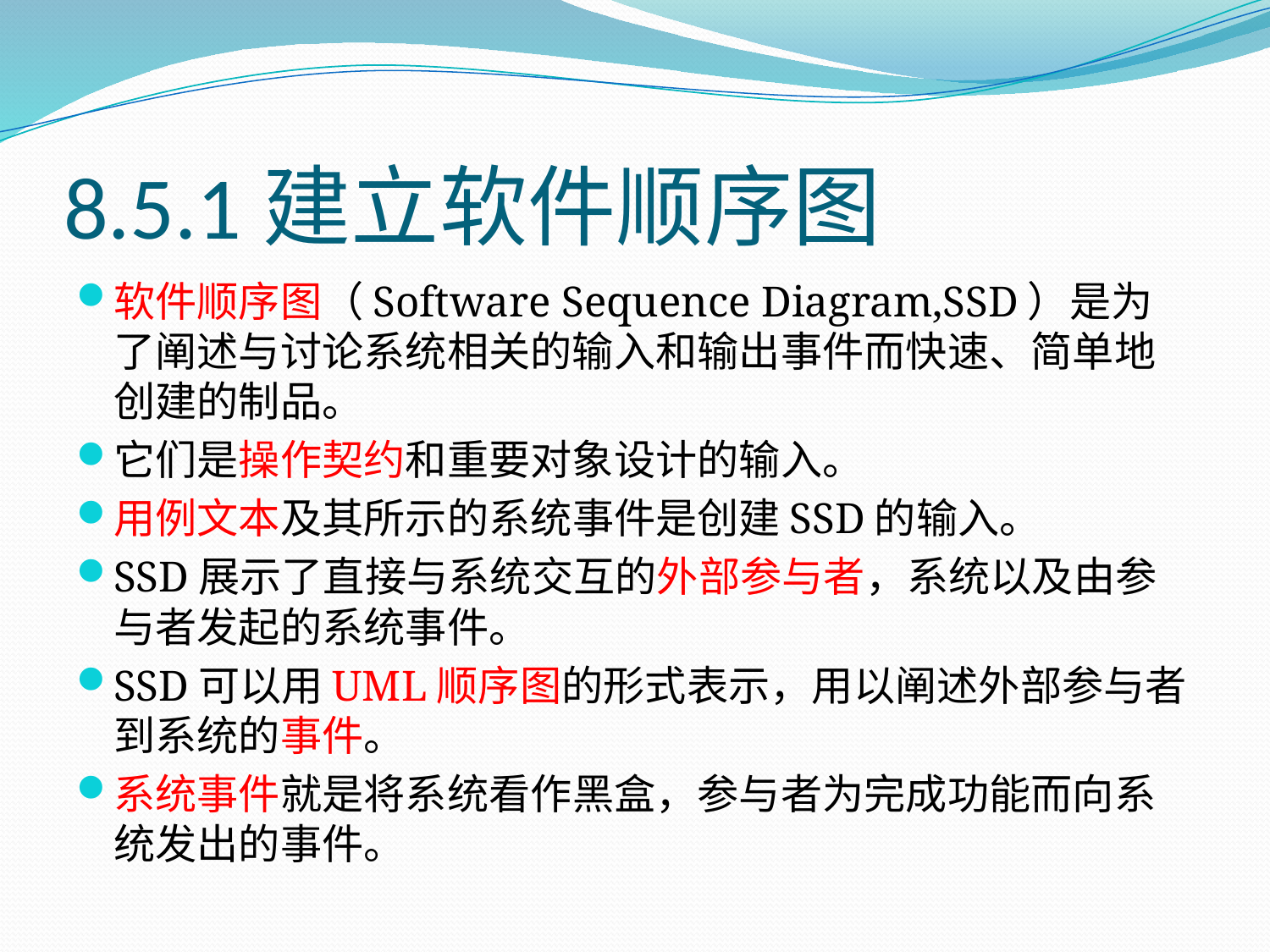

# 8.5.1建立软件顺序图
软件顺序图（Software Sequence Diagram,SSD）是为了阐述与讨论系统相关的输入和输出事件而快速、简单地创建的制品。
它们是操作契约和重要对象设计的输入。
用例文本及其所示的系统事件是创建SSD的输入。
SSD展示了直接与系统交互的外部参与者，系统以及由参与者发起的系统事件。
SSD可以用UML顺序图的形式表示，用以阐述外部参与者到系统的事件。
系统事件就是将系统看作黑盒，参与者为完成功能而向系统发出的事件。